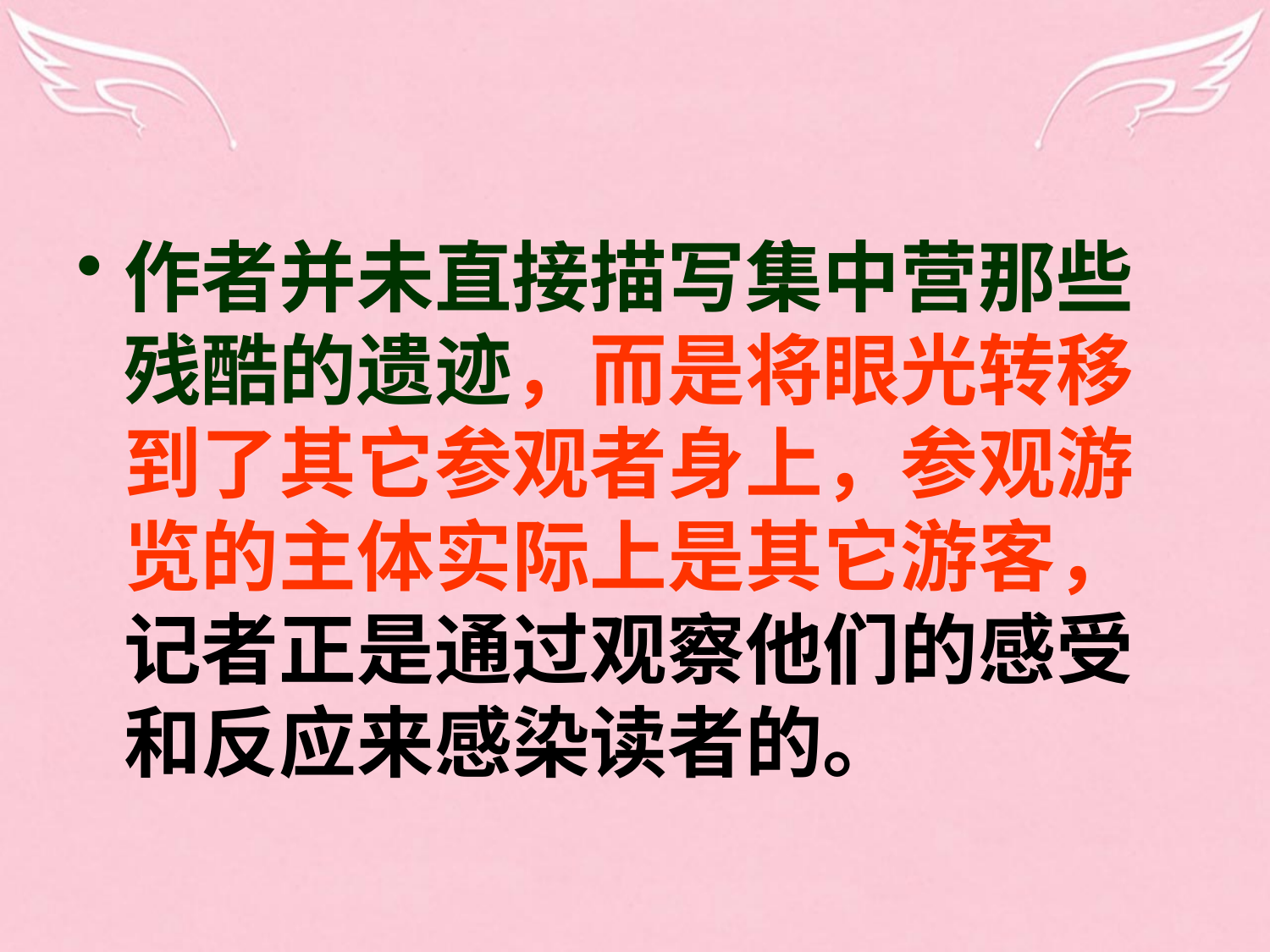

作者并未直接描写集中营那些残酷的遗迹，而是将眼光转移到了其它参观者身上，参观游览的主体实际上是其它游客，记者正是通过观察他们的感受和反应来感染读者的。